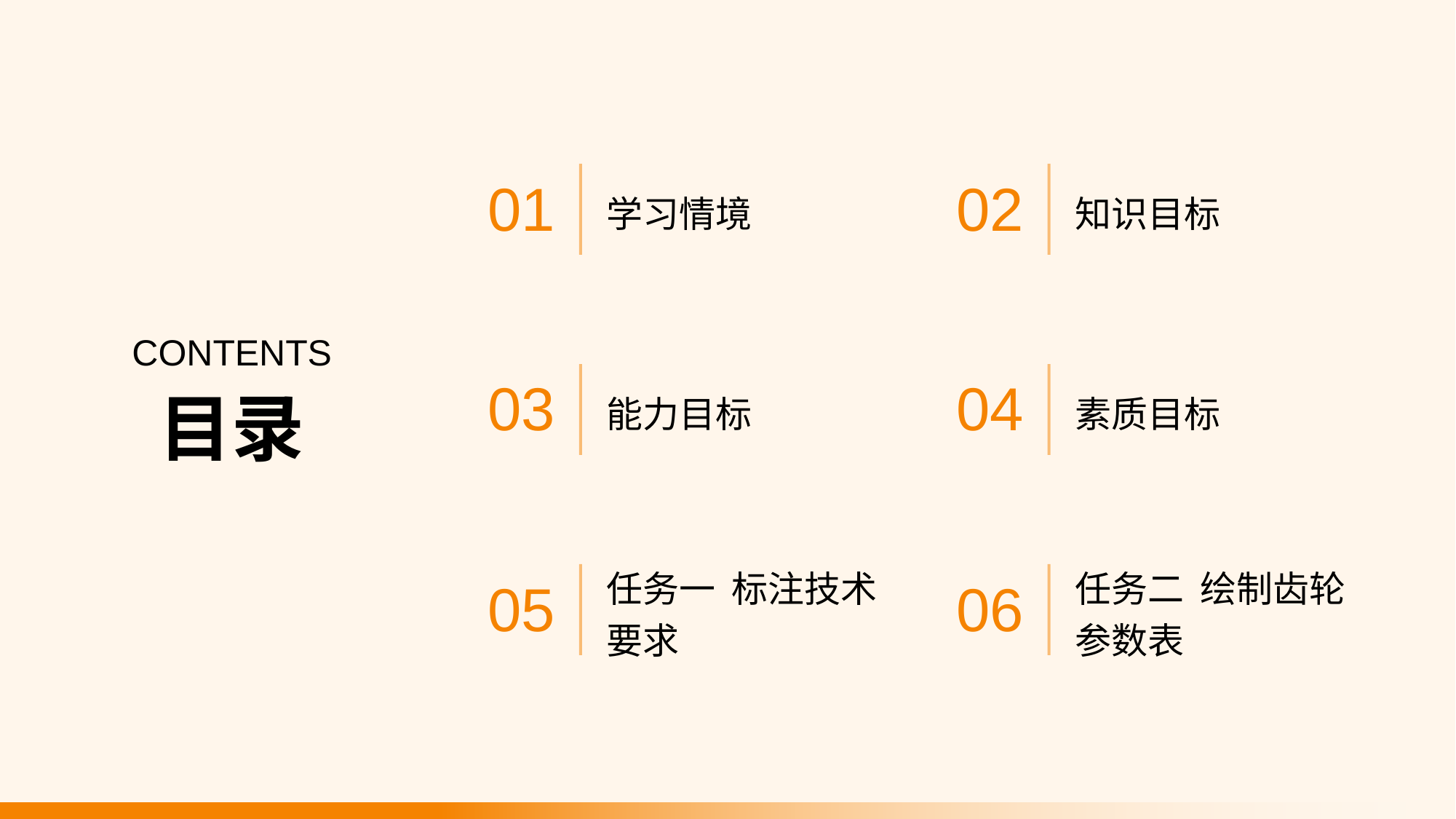

学习情境
知识目标

01
02
CONTENTS
能力目标
素质目标

03
04
目录
任务一  标注技术要求
任务二  绘制齿轮参数表

05
06